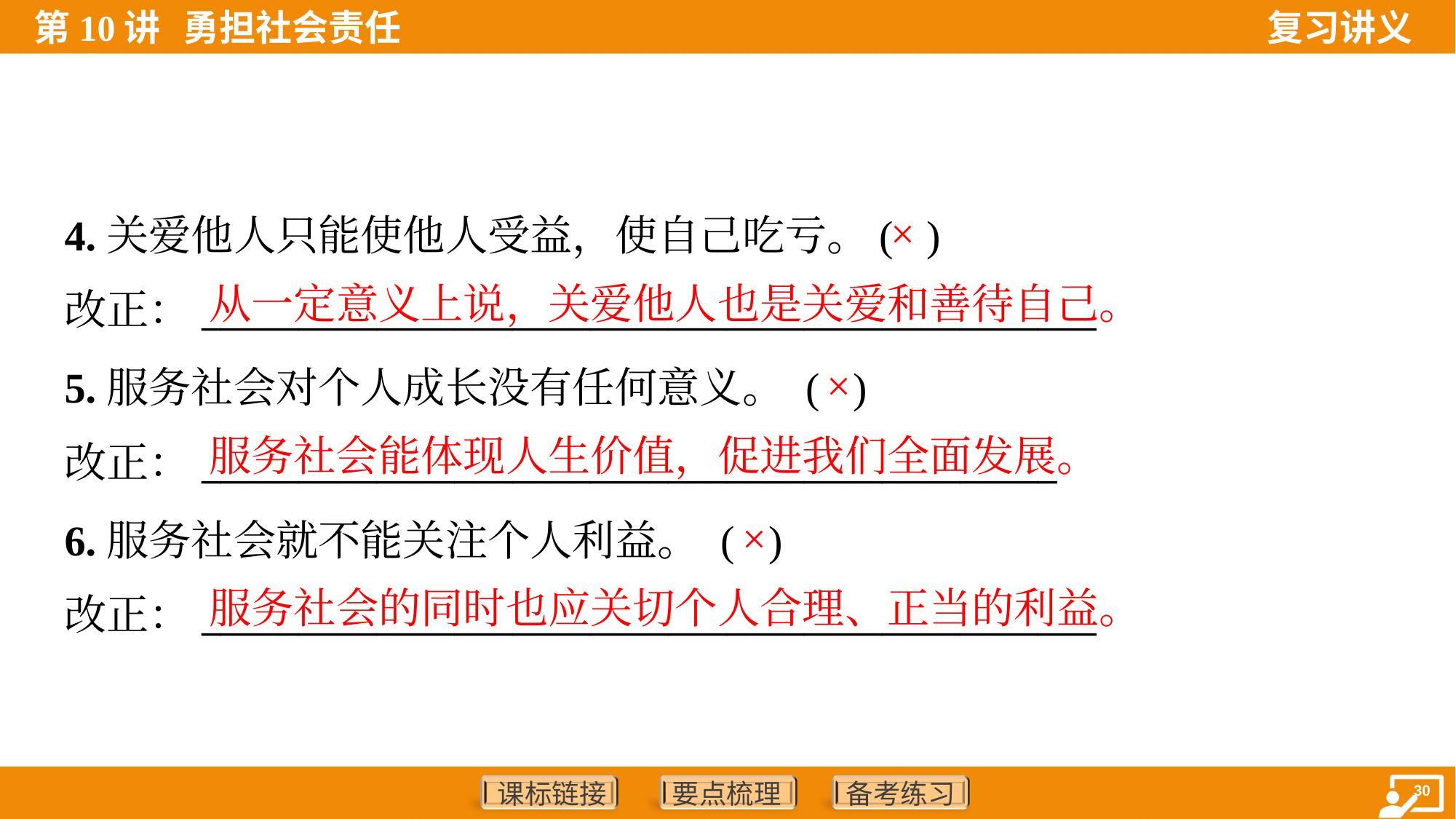

4.关爱他人只能使他人受益，使自己吃亏。(   )
改正：______________________________________________
×
从一定意义上说，关爱他人也是关爱和善待自己。
5.服务社会对个人成长没有任何意义。 (   )
改正：____________________________________________
×
服务社会能体现人生价值，促进我们全面发展。
6.服务社会就不能关注个人利益。 (   )
改正：______________________________________________
×
服务社会的同时也应关切个人合理、正当的利益。